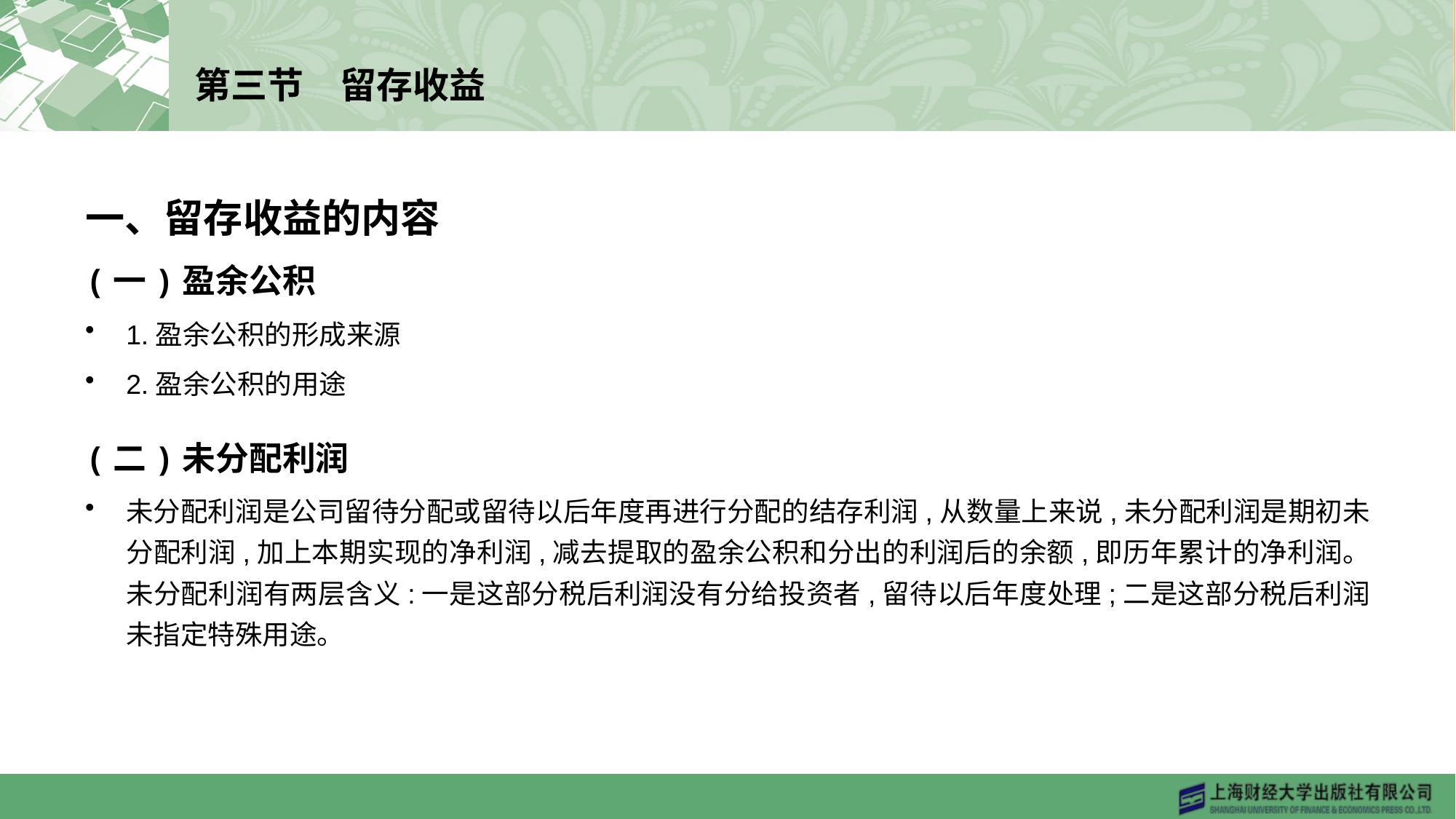

# 第三节　留存收益
一、留存收益的内容
(一)盈余公积
1.盈余公积的形成来源
2.盈余公积的用途
(二)未分配利润
未分配利润是公司留待分配或留待以后年度再进行分配的结存利润,从数量上来说,未分配利润是期初未分配利润,加上本期实现的净利润,减去提取的盈余公积和分出的利润后的余额,即历年累计的净利润。未分配利润有两层含义:一是这部分税后利润没有分给投资者,留待以后年度处理;二是这部分税后利润未指定特殊用途。